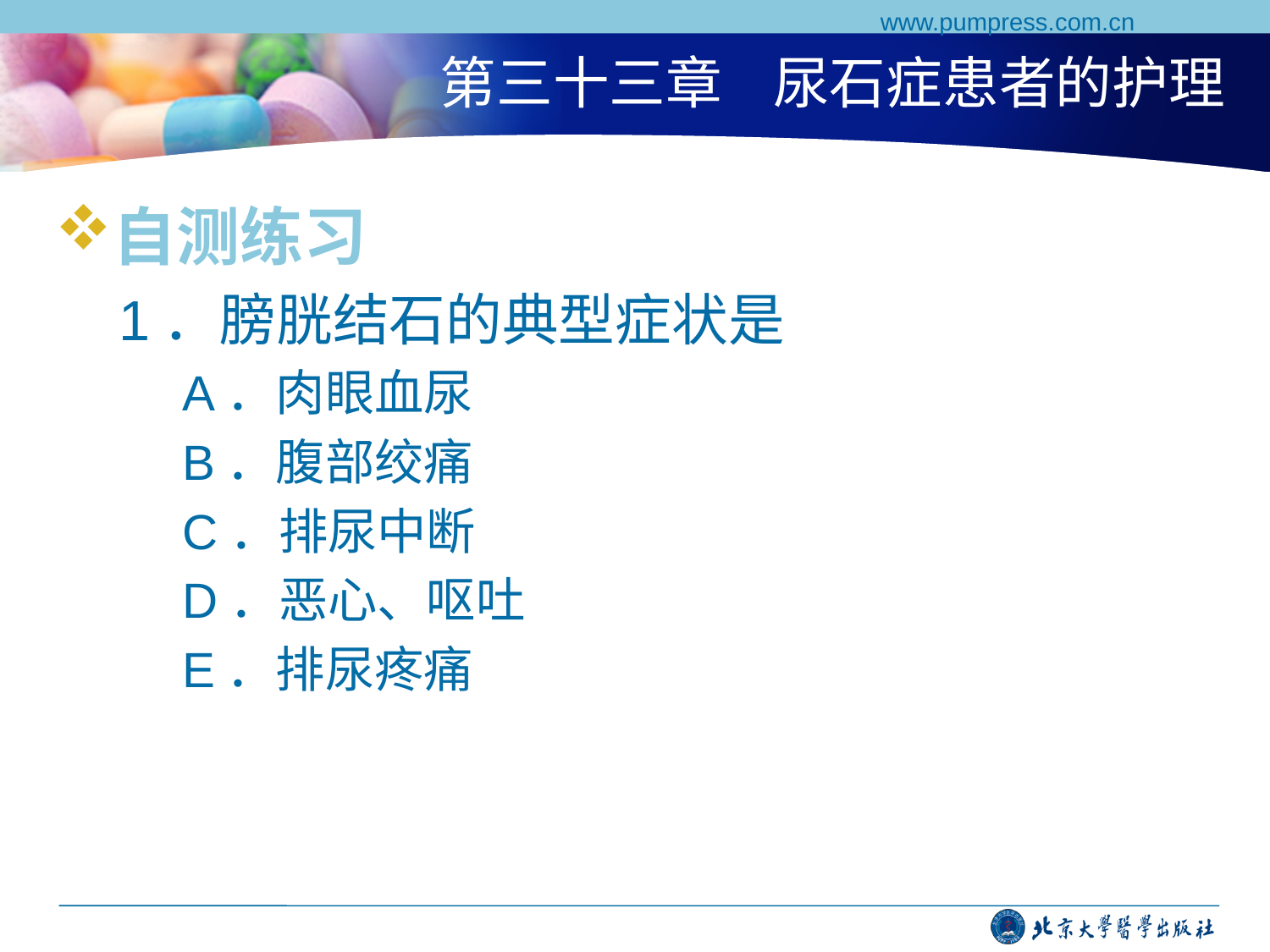

www.pumpress.com.cn
# 第三十三章    尿石症患者的护理
自测练习
1．膀胱结石的典型症状是
A．肉眼血尿
B．腹部绞痛
C．排尿中断
D．恶心、呕吐
E．排尿疼痛